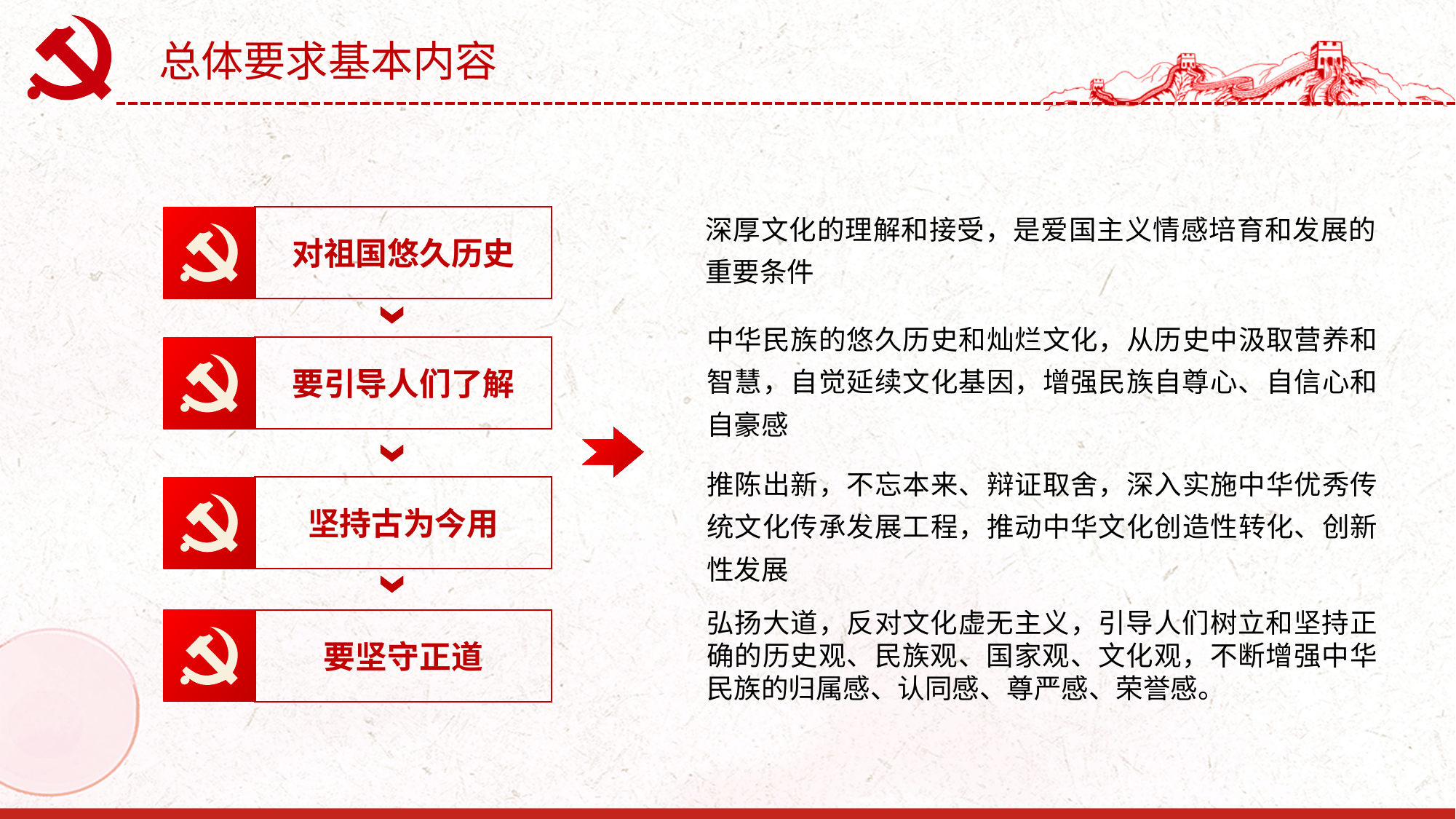

总体要求基本内容
深厚文化的理解和接受，是爱国主义情感培育和发展的重要条件

对祖国悠久历史

中华民族的悠久历史和灿烂文化，从历史中汲取营养和智慧，自觉延续文化基因，增强民族自尊心、自信心和自豪感

要引导人们了解

推陈出新，不忘本来、辩证取舍，深入实施中华优秀传统文化传承发展工程，推动中华文化创造性转化、创新性发展

坚持古为今用

弘扬大道，反对文化虚无主义，引导人们树立和坚持正确的历史观、民族观、国家观、文化观，不断增强中华民族的归属感、认同感、尊严感、荣誉感。

要坚守正道